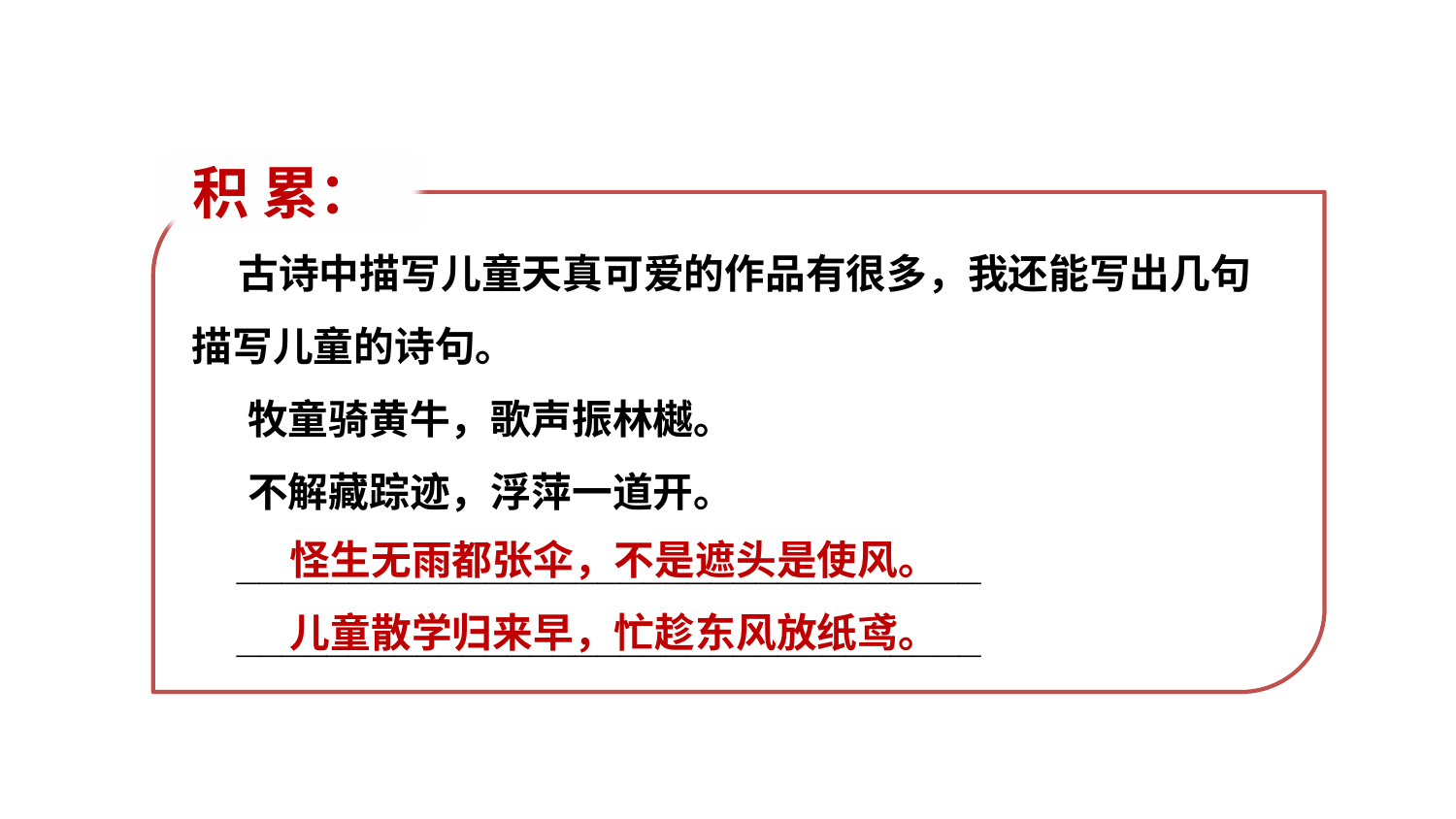

积 累：
    古诗中描写儿童天真可爱的作品有很多，我还能写出几句描写儿童的诗句。
     牧童骑黄牛，歌声振林樾。
     不解藏踪迹，浮萍一道开。
    _________________________________
    _________________________________
怪生无雨都张伞，不是遮头是使风。
儿童散学归来早，忙趁东风放纸鸢。